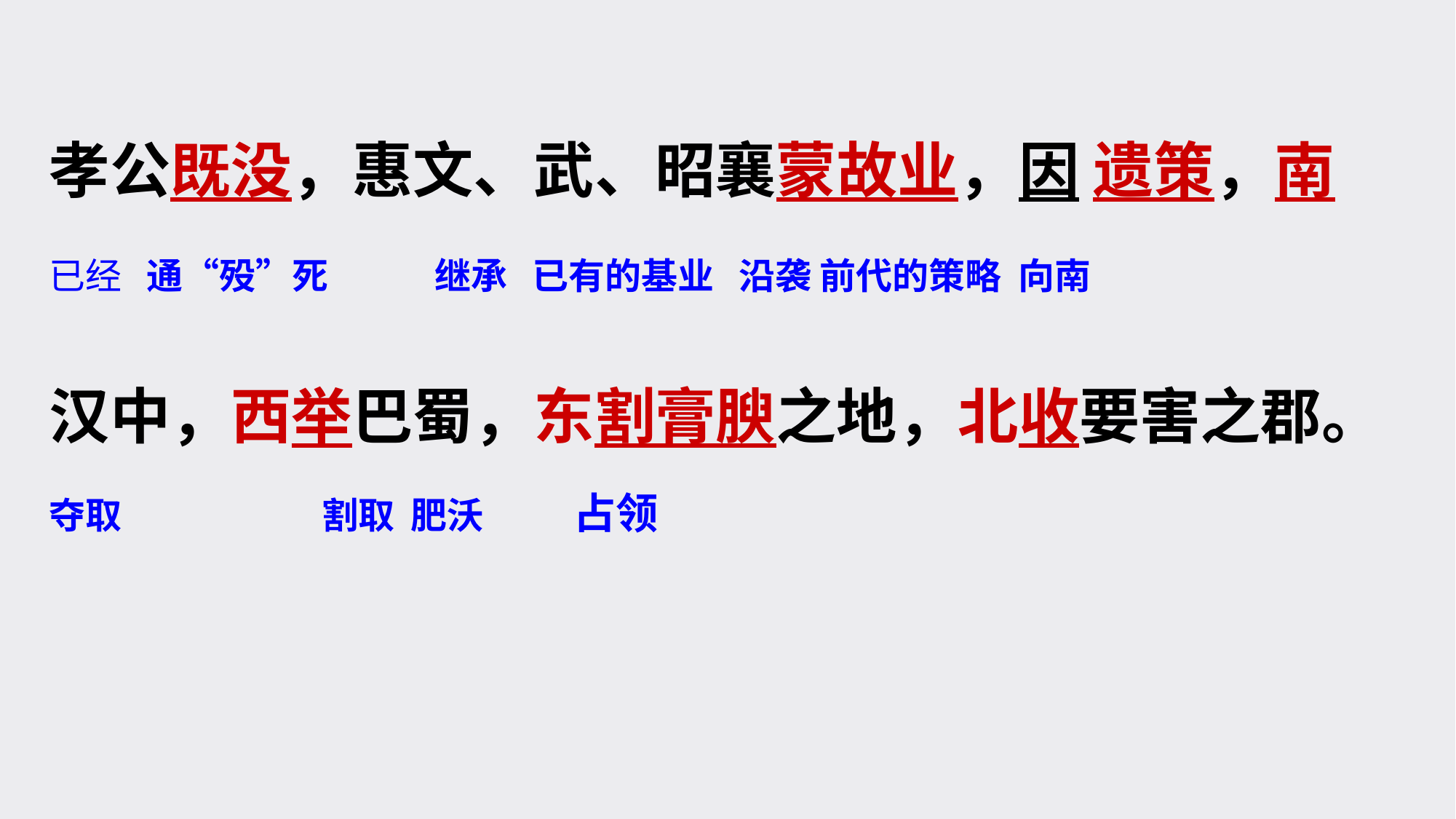

孝公既没，惠文、武、昭襄蒙故业，因 遗策，南
已经   通“殁”死             继承   已有的基业   沿袭 前代的策略  向南
汉中，西举巴蜀，东割膏腴之地，北收要害之郡。夺取                     割取  肥沃           占领